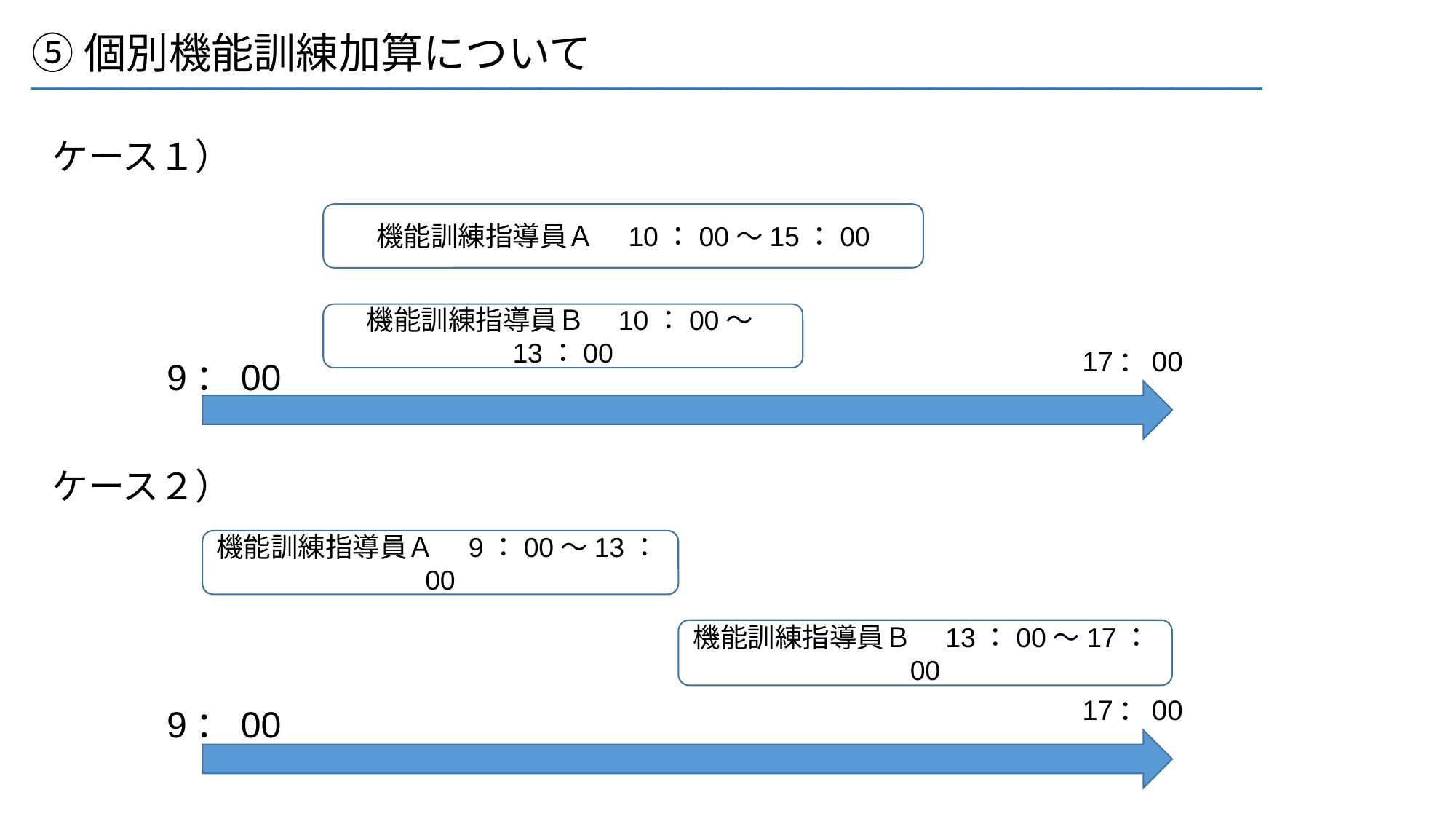

_________________________________________
⑤個別機能訓練加算について
ケース１）
機能訓練指導員Ａ　10：00～15：00
機能訓練指導員Ｂ　10：00～13：00
17：00
9：00

ケース２）
機能訓練指導員Ａ　9：00～13：00
機能訓練指導員Ｂ　13：00～17：00
17：00
9：00